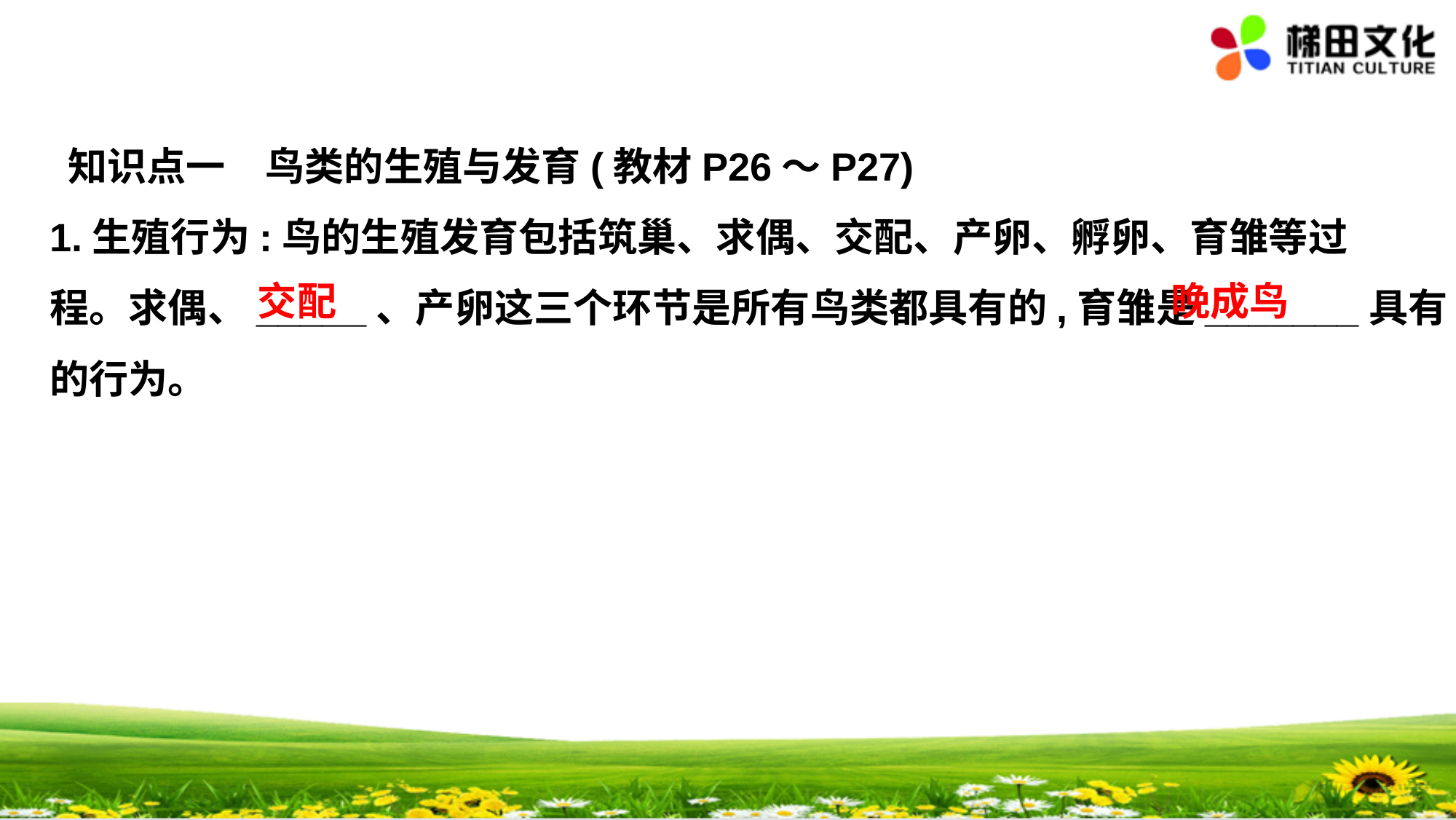

知识点一　鸟类的生殖与发育(教材P26～P27)
1.生殖行为:鸟的生殖发育包括筑巢、求偶、交配、产卵、孵卵、育雏等过
程。求偶、_____、产卵这三个环节是所有鸟类都具有的,育雏是_______具有
的行为。
交配
晚成鸟